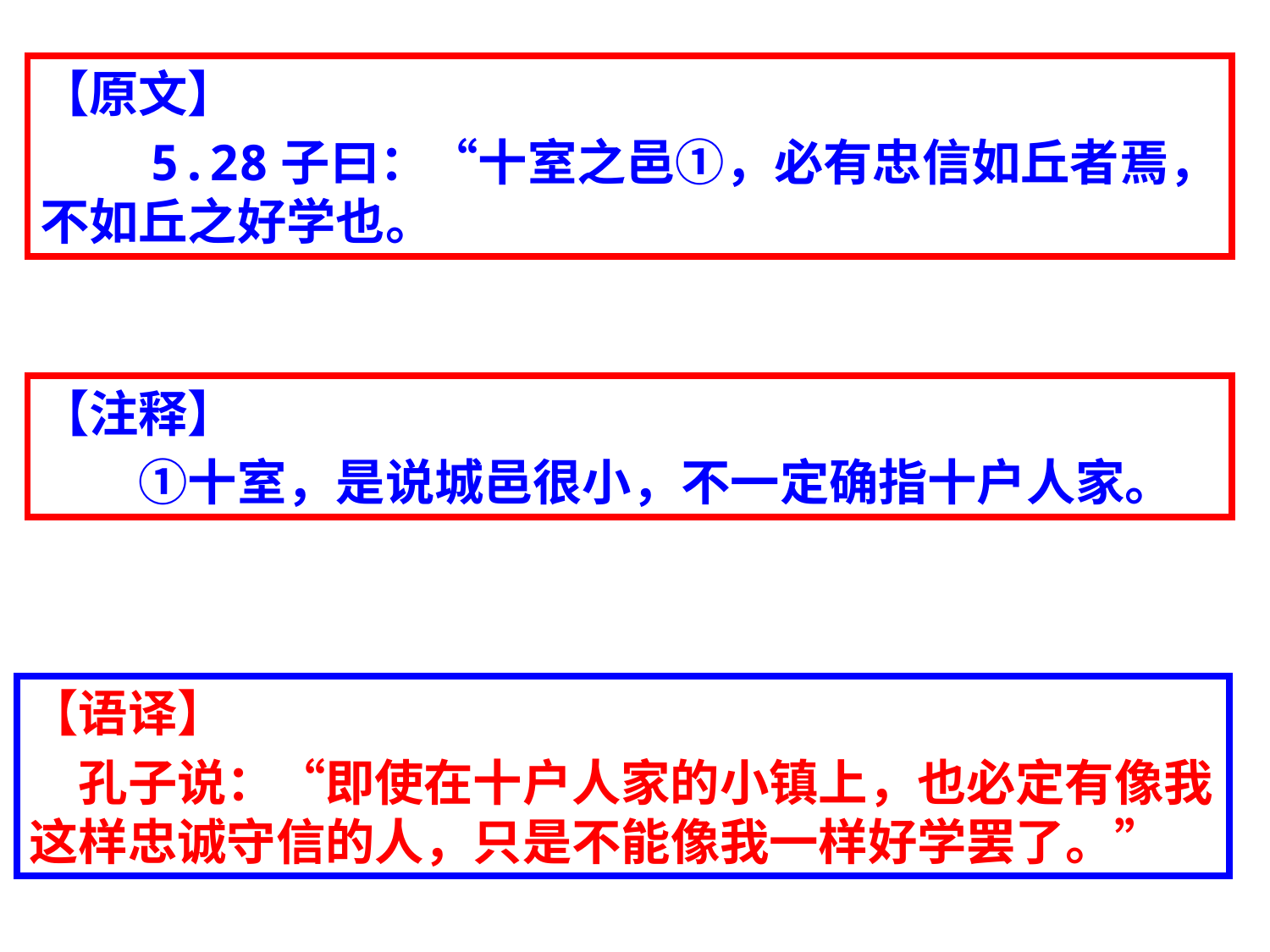

【原文】
　　5.28子曰：“十室之邑①，必有忠信如丘者焉，不如丘之好学也。
【注释】
　　①十室，是说城邑很小，不一定确指十户人家。
【语译】
　孔子说：“即使在十户人家的小镇上，也必定有像我这样忠诚守信的人，只是不能像我一样好学罢了。”